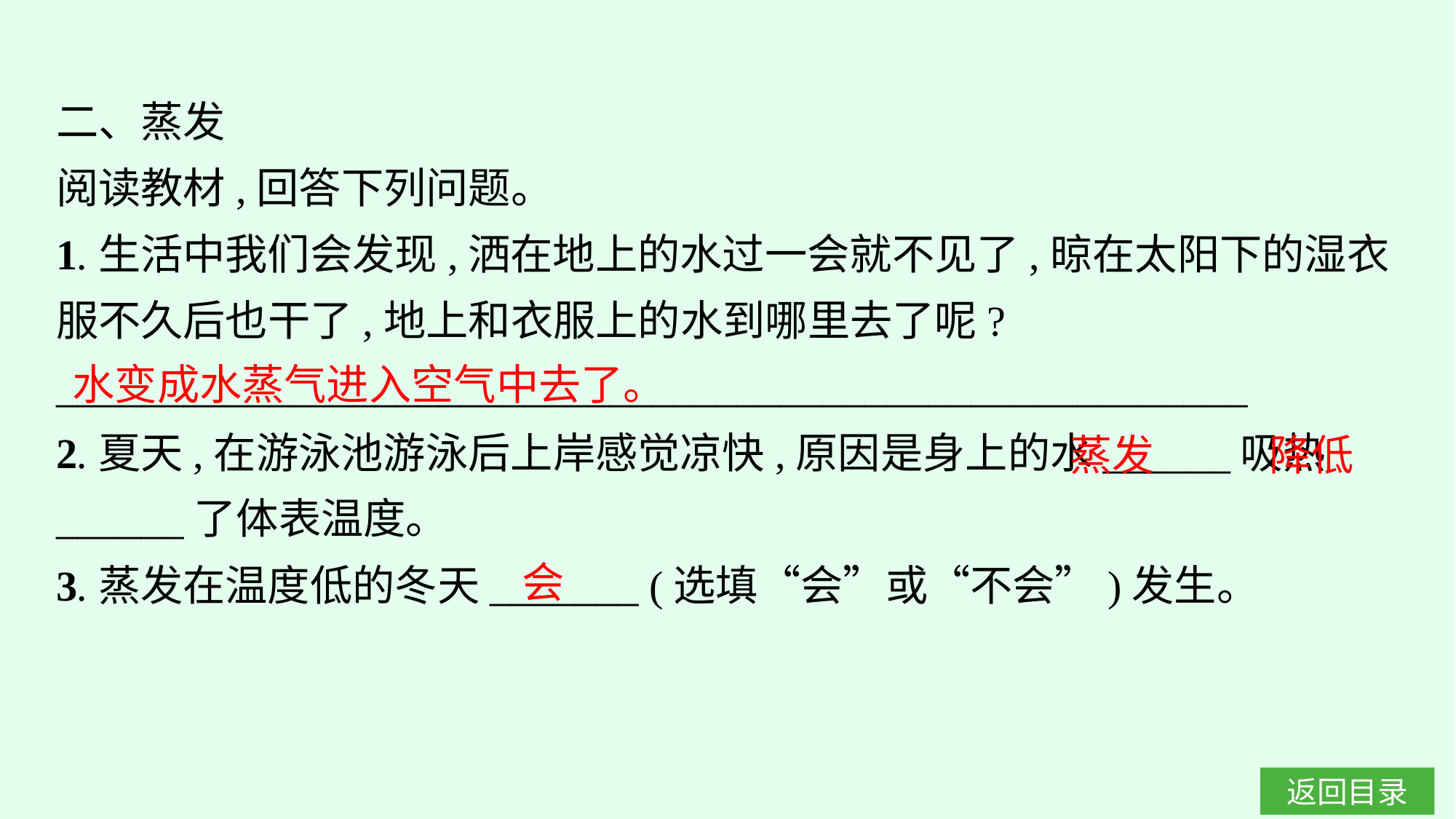

二、蒸发
阅读教材,回答下列问题。
1.生活中我们会发现,洒在地上的水过一会就不见了,晾在太阳下的湿衣服不久后也干了,地上和衣服上的水到哪里去了呢?
________________________________________________________
2.夏天,在游泳池游泳后上岸感觉凉快,原因是身上的水______吸热______了体表温度。
3.蒸发在温度低的冬天_______ (选填“会”或“不会”)发生。
水变成水蒸气进入空气中去了。
蒸发
降低
会